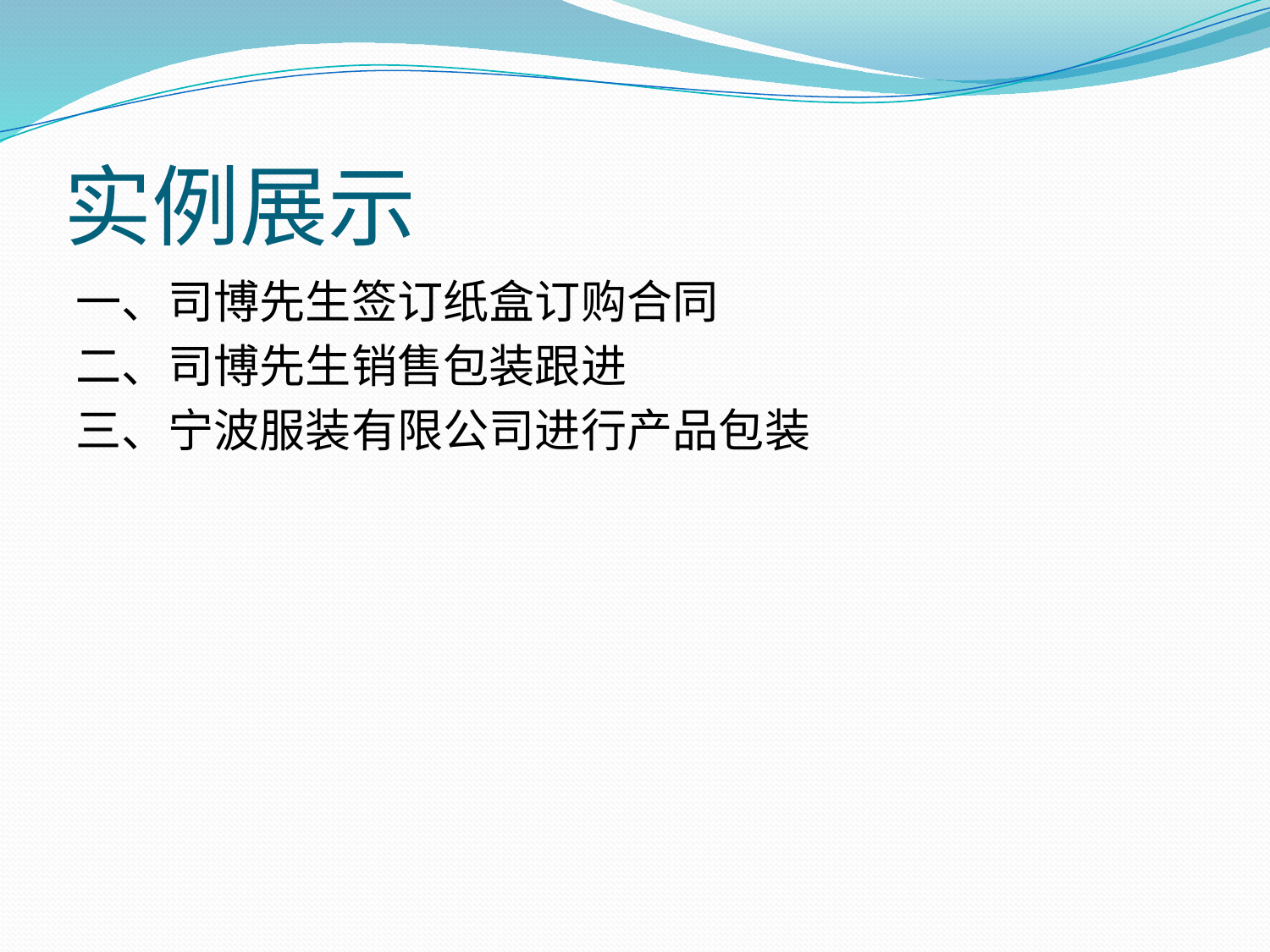

# 实例展示
一、司博先生签订纸盒订购合同
二、司博先生销售包装跟进
三、宁波服装有限公司进行产品包装